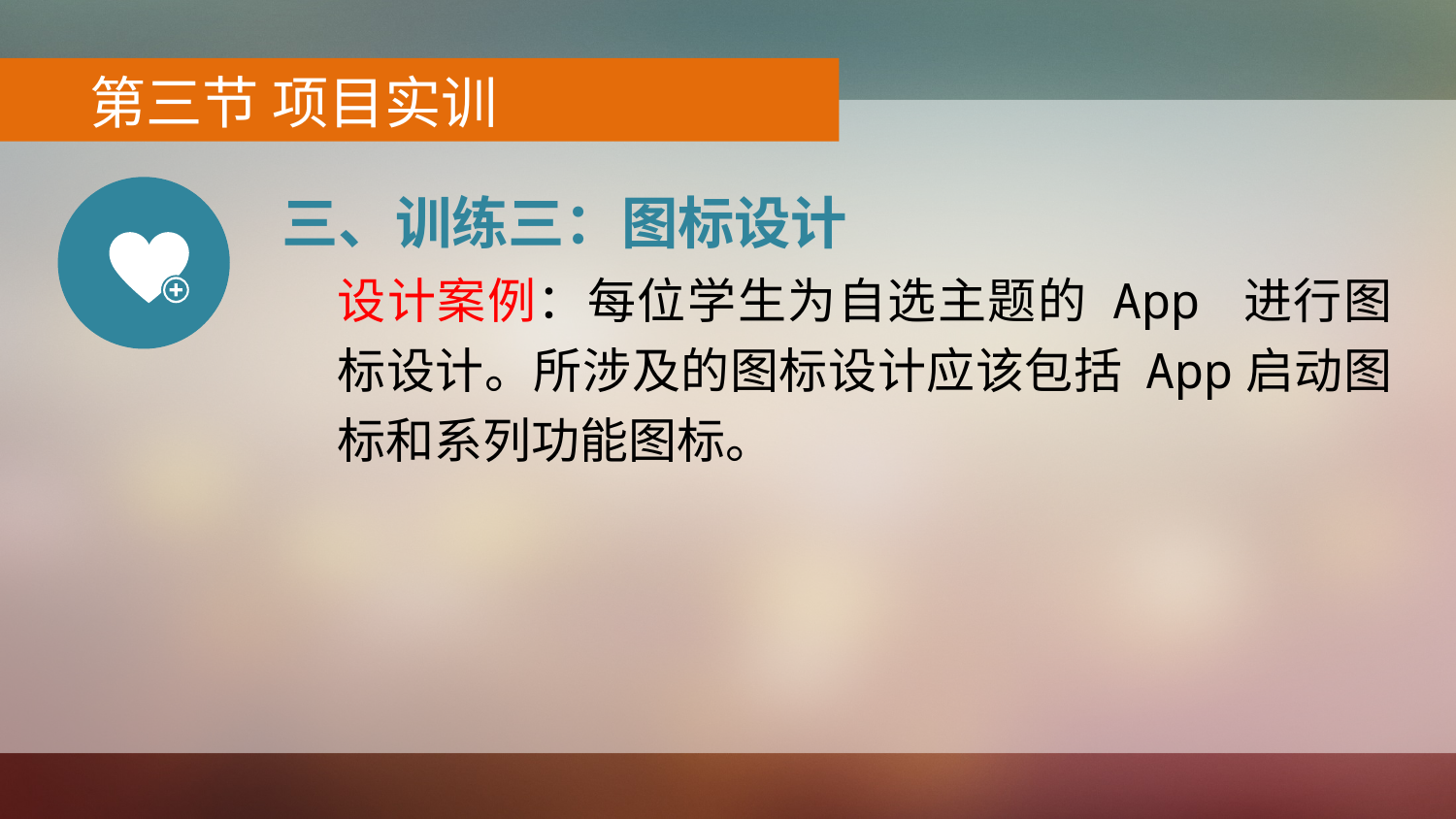

第三节 项目实训

三、训练三：图标设计
设计案例：每位学生为自选主题的 App 进行图标设计。所涉及的图标设计应该包括 App启动图标和系列功能图标。